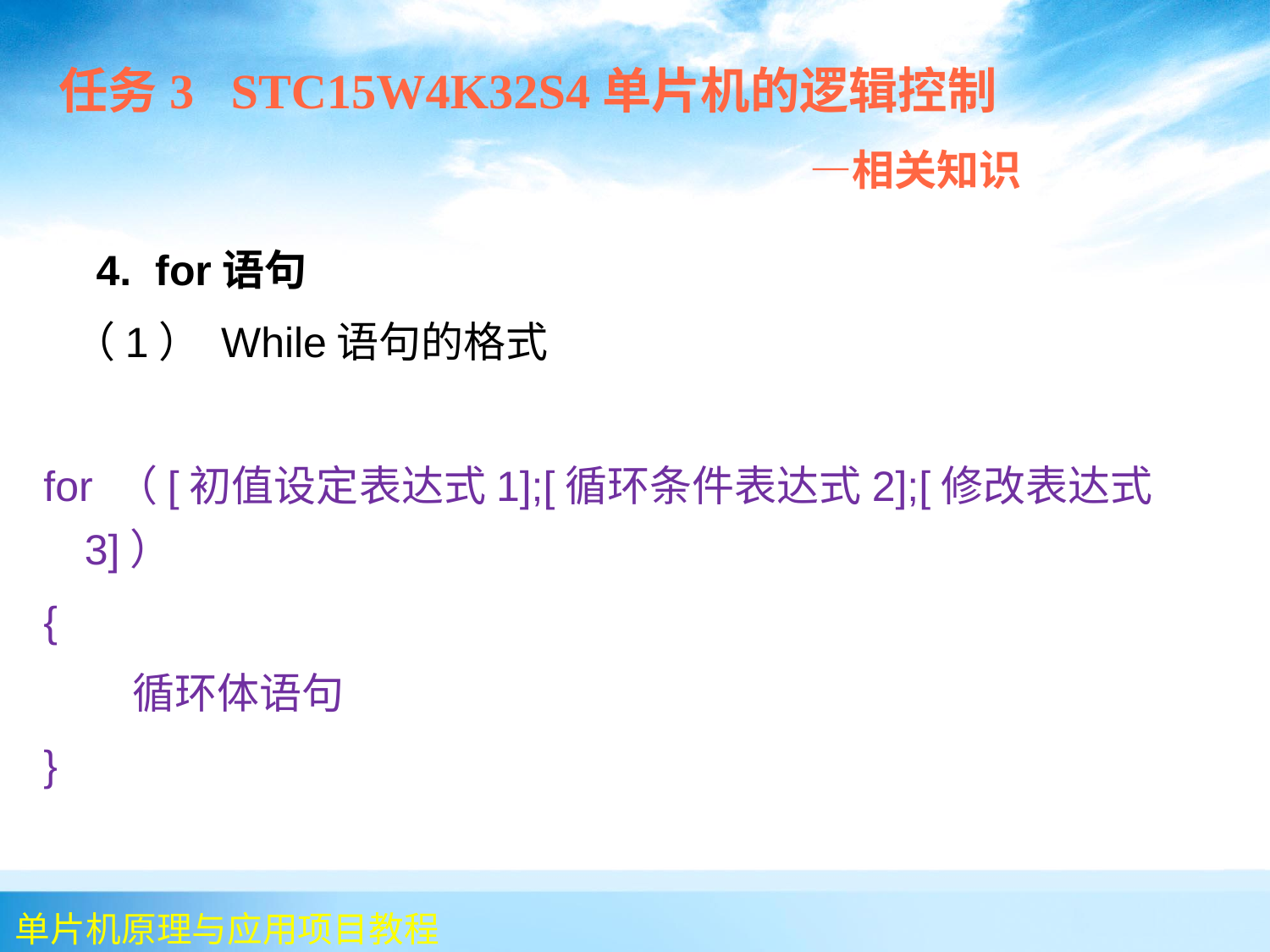

任务3   STC15W4K32S4单片机的逻辑控制
                                                                     —相关知识
  	 4.  for语句
  （1） While语句的格式

for （[初值设定表达式1];[循环条件表达式2];[修改表达式3]）
{
	    循环体语句
}